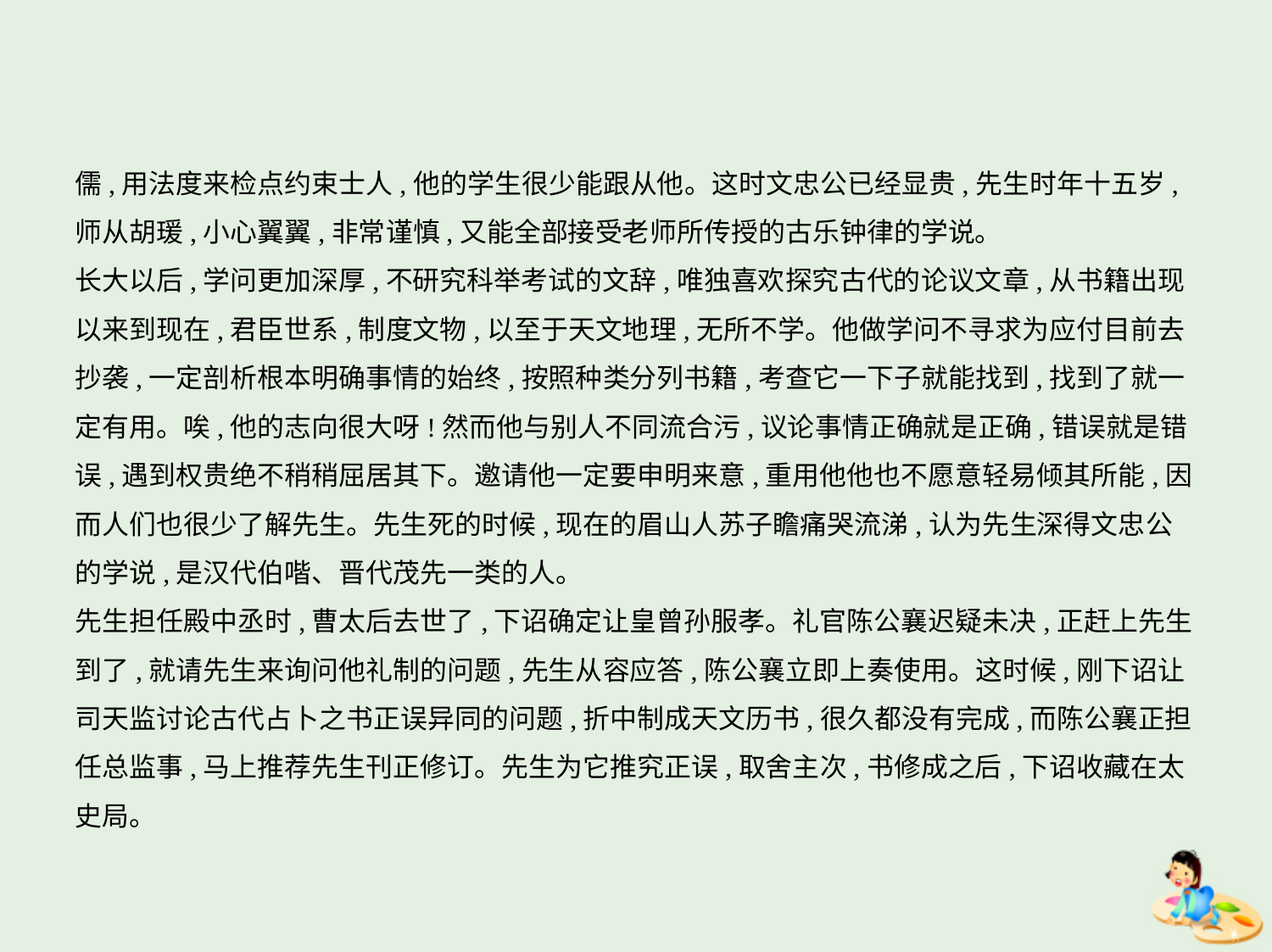

儒,用法度来检点约束士人,他的学生很少能跟从他。这时文忠公已经显贵,先生时年十五岁,
师从胡瑗,小心翼翼,非常谨慎,又能全部接受老师所传授的古乐钟律的学说。
长大以后,学问更加深厚,不研究科举考试的文辞,唯独喜欢探究古代的论议文章,从书籍出现
以来到现在,君臣世系,制度文物,以至于天文地理,无所不学。他做学问不寻求为应付目前去
抄袭,一定剖析根本明确事情的始终,按照种类分列书籍,考查它一下子就能找到,找到了就一
定有用。唉,他的志向很大呀!然而他与别人不同流合污,议论事情正确就是正确,错误就是错
误,遇到权贵绝不稍稍屈居其下。邀请他一定要申明来意,重用他他也不愿意轻易倾其所能,因
而人们也很少了解先生。先生死的时候,现在的眉山人苏子瞻痛哭流涕,认为先生深得文忠公
的学说,是汉代伯喈、晋代茂先一类的人。
先生担任殿中丞时,曹太后去世了,下诏确定让皇曾孙服孝。礼官陈公襄迟疑未决,正赶上先生
到了,就请先生来询问他礼制的问题,先生从容应答,陈公襄立即上奏使用。这时候,刚下诏让
司天监讨论古代占卜之书正误异同的问题,折中制成天文历书,很久都没有完成,而陈公襄正担
任总监事,马上推荐先生刊正修订。先生为它推究正误,取舍主次,书修成之后,下诏收藏在太
史局。